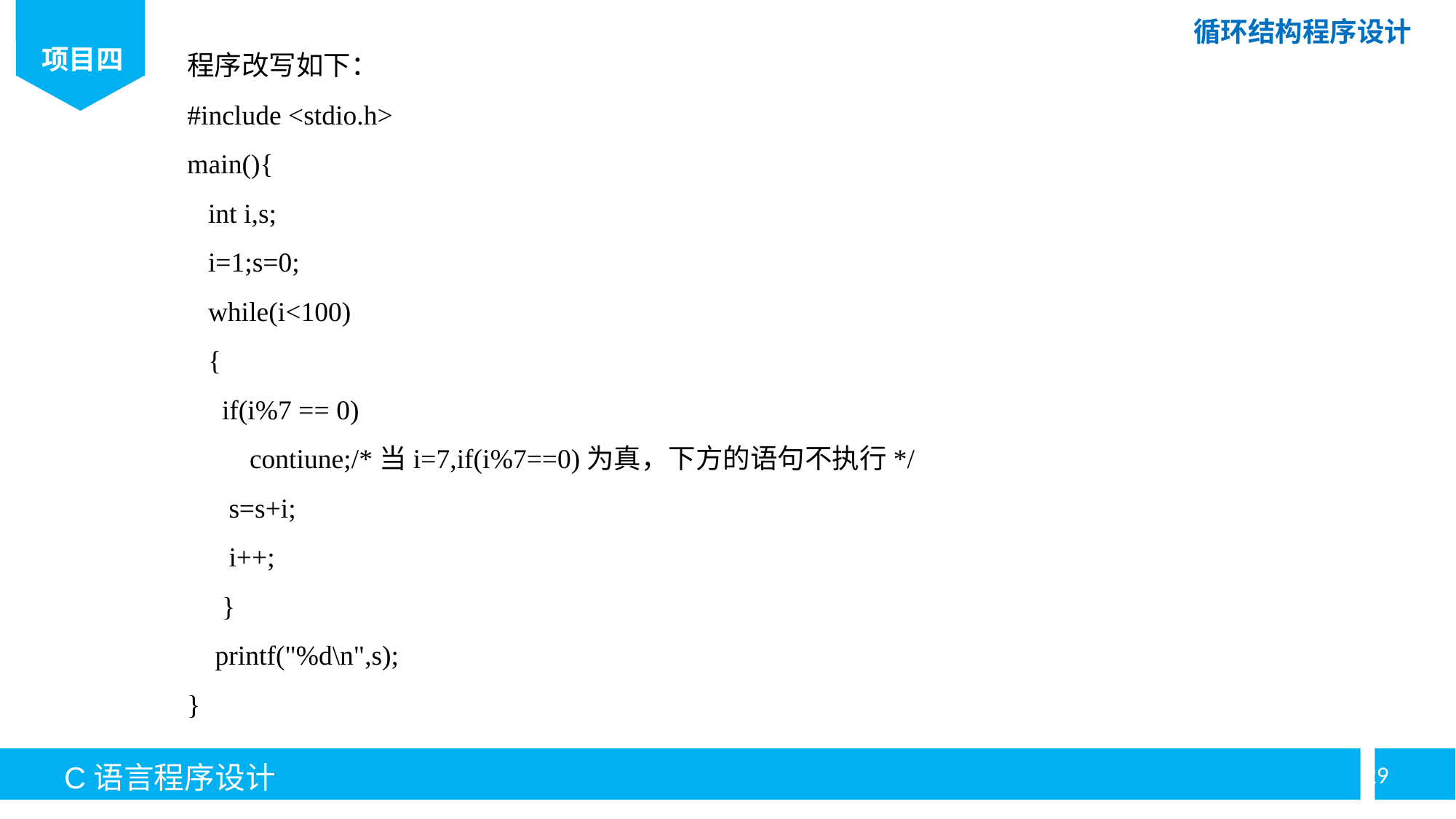

程序改写如下：
#include <stdio.h>
main(){
   int i,s;
   i=1;s=0;
   while(i<100)
   {
     if(i%7 == 0)
         contiune;/*当i=7,if(i%7==0)为真，下方的语句不执行*/
      s=s+i;
      i++;
     }
    printf("%d\n",s);
}